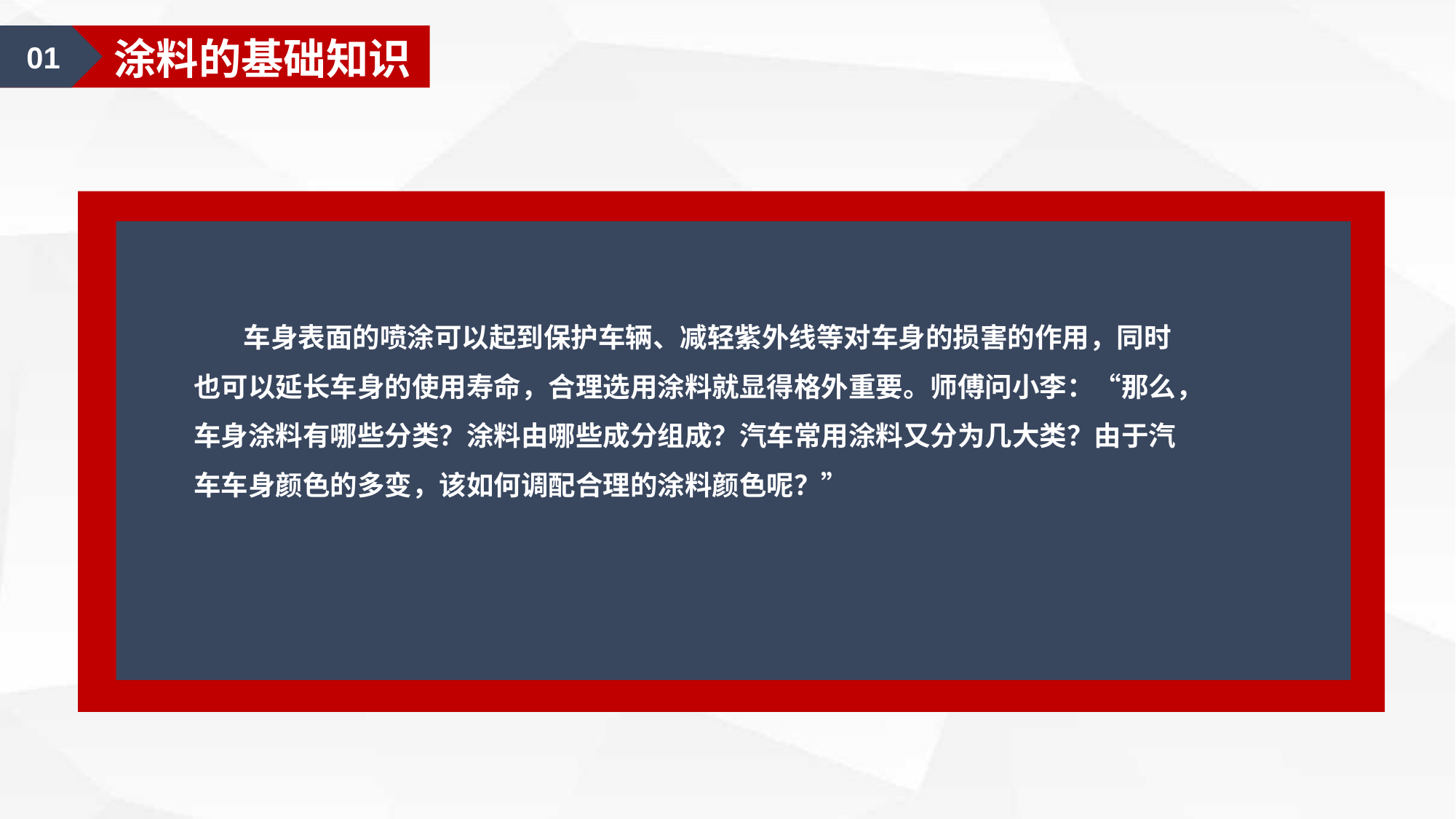

01
涂料的基础知识

       车身表面的喷涂可以起到保护车辆、减轻紫外线等对车身的损害的作用，同时
也可以延长车身的使用寿命，合理选用涂料就显得格外重要。师傅问小李：“那么，
车身涂料有哪些分类？涂料由哪些成分组成？汽车常用涂料又分为几大类？由于汽
车车身颜色的多变，该如何调配合理的涂料颜色呢？”